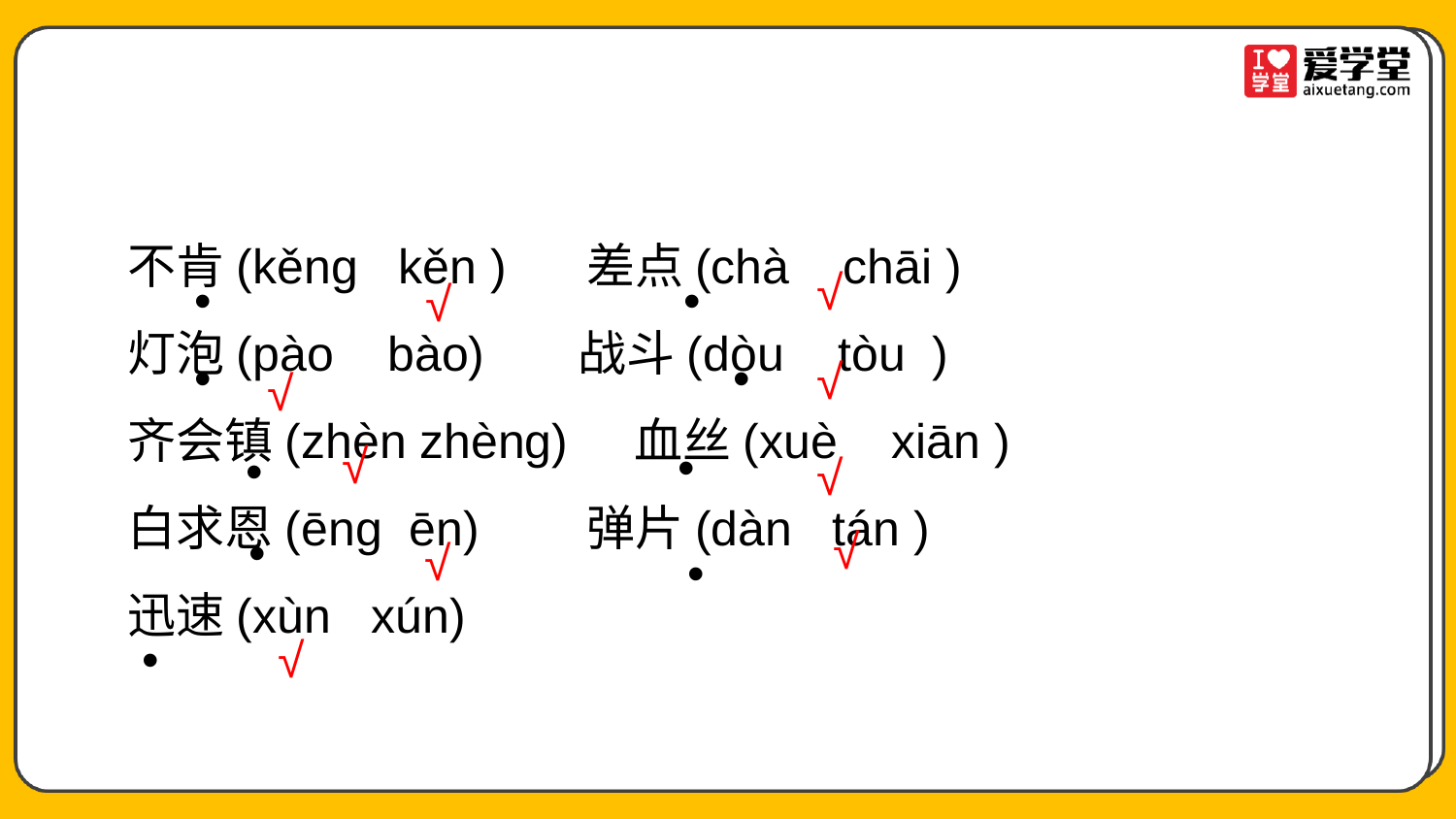

不肯(kěng   kěn )     差点(chà    chāi )
灯泡(pào    bào)      战斗(dòu    tòu  )
齐会镇(zhèn zhèng)    血丝(xuè    xiān )
白求恩(ēng  ēn)       弹片(dàn   tán )
迅速(xùn   xún)

√
•
•
√
•
•
√
√
√
•
•
√
√
•
√
•
•
√